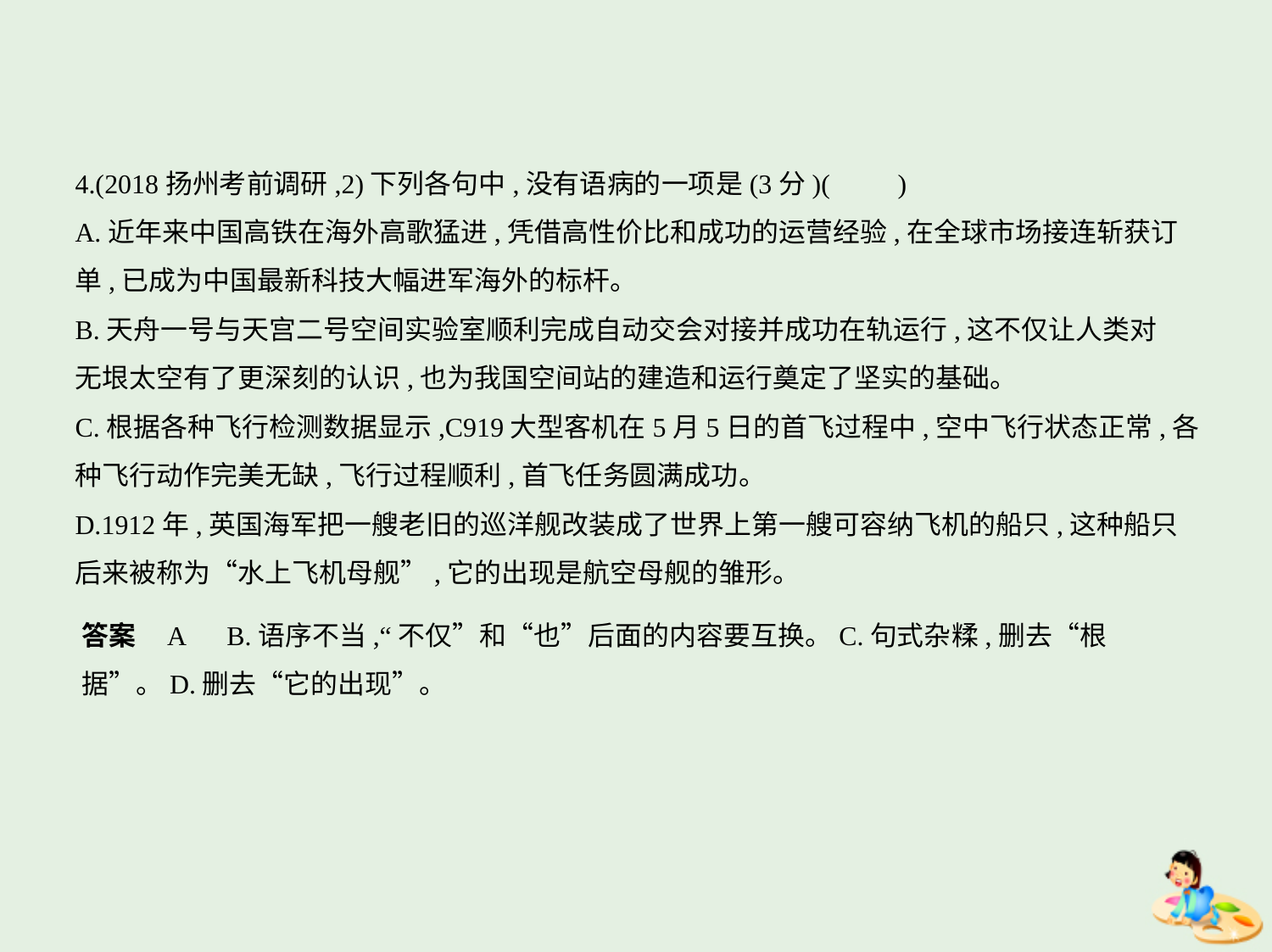

4.(2018扬州考前调研,2)下列各句中,没有语病的一项是(3分)(　　)
A.近年来中国高铁在海外高歌猛进,凭借高性价比和成功的运营经验,在全球市场接连斩获订
单,已成为中国最新科技大幅进军海外的标杆。
B.天舟一号与天宫二号空间实验室顺利完成自动交会对接并成功在轨运行,这不仅让人类对
无垠太空有了更深刻的认识,也为我国空间站的建造和运行奠定了坚实的基础。
C.根据各种飞行检测数据显示,C919大型客机在5月5日的首飞过程中,空中飞行状态正常,各
种飞行动作完美无缺,飞行过程顺利,首飞任务圆满成功。
D.1912年,英国海军把一艘老旧的巡洋舰改装成了世界上第一艘可容纳飞机的船只,这种船只
后来被称为“水上飞机母舰”,它的出现是航空母舰的雏形。
答案    A　B.语序不当,“不仅”和“也”后面的内容要互换。C.句式杂糅,删去“根
据”。D.删去“它的出现”。